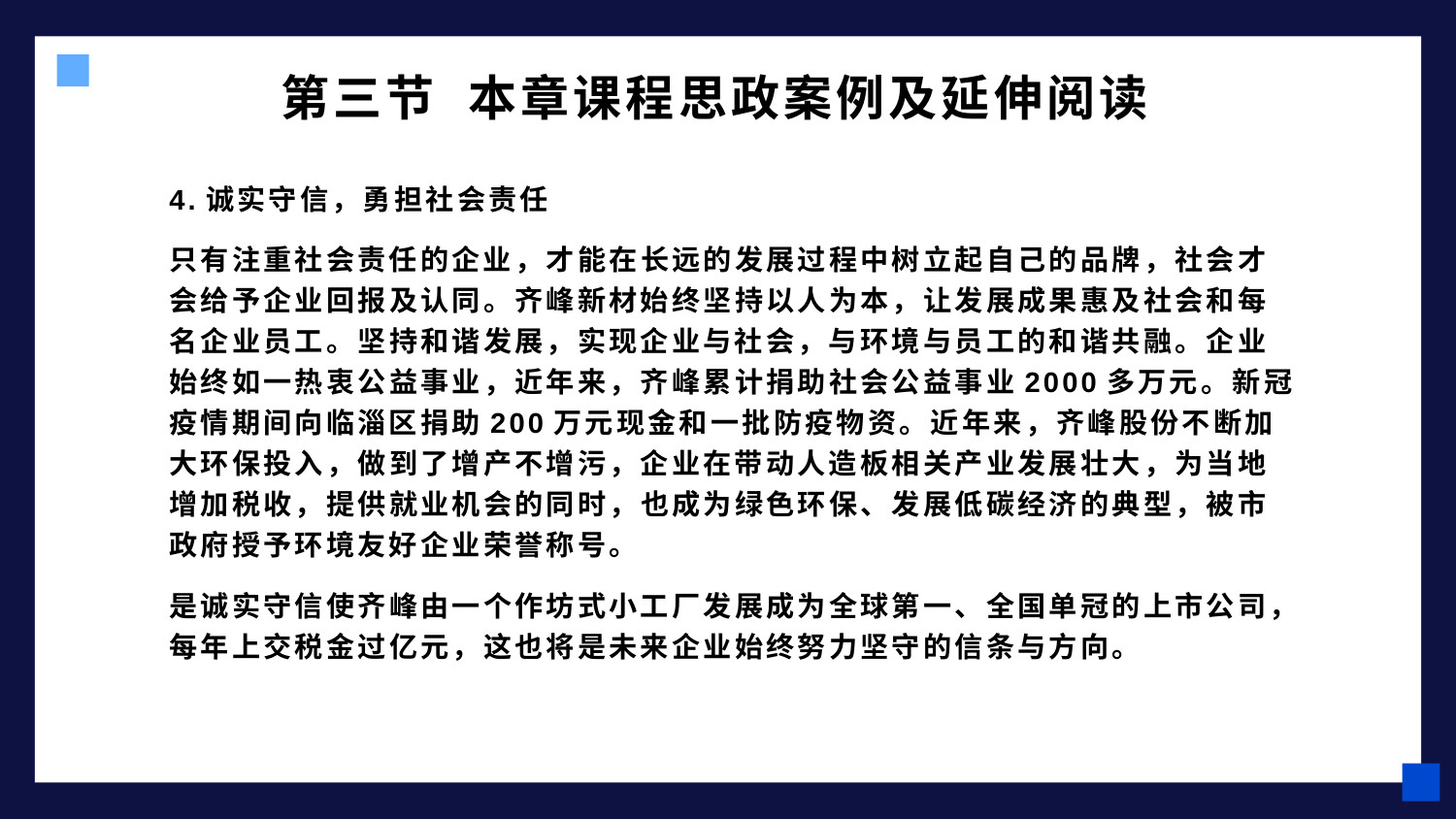

# 第三节  本章课程思政案例及延伸阅读
4.诚实守信，勇担社会责任
只有注重社会责任的企业，才能在长远的发展过程中树立起自己的品牌，社会才会给予企业回报及认同。齐峰新材始终坚持以人为本，让发展成果惠及社会和每名企业员工。坚持和谐发展，实现企业与社会，与环境与员工的和谐共融。企业始终如一热衷公益事业，近年来，齐峰累计捐助社会公益事业2000多万元。新冠疫情期间向临淄区捐助200万元现金和一批防疫物资。近年来，齐峰股份不断加大环保投入，做到了增产不增污，企业在带动人造板相关产业发展壮大，为当地增加税收，提供就业机会的同时，也成为绿色环保、发展低碳经济的典型，被市政府授予环境友好企业荣誉称号。
是诚实守信使齐峰由一个作坊式小工厂发展成为全球第一、全国单冠的上市公司，每年上交税金过亿元，这也将是未来企业始终努力坚守的信条与方向。